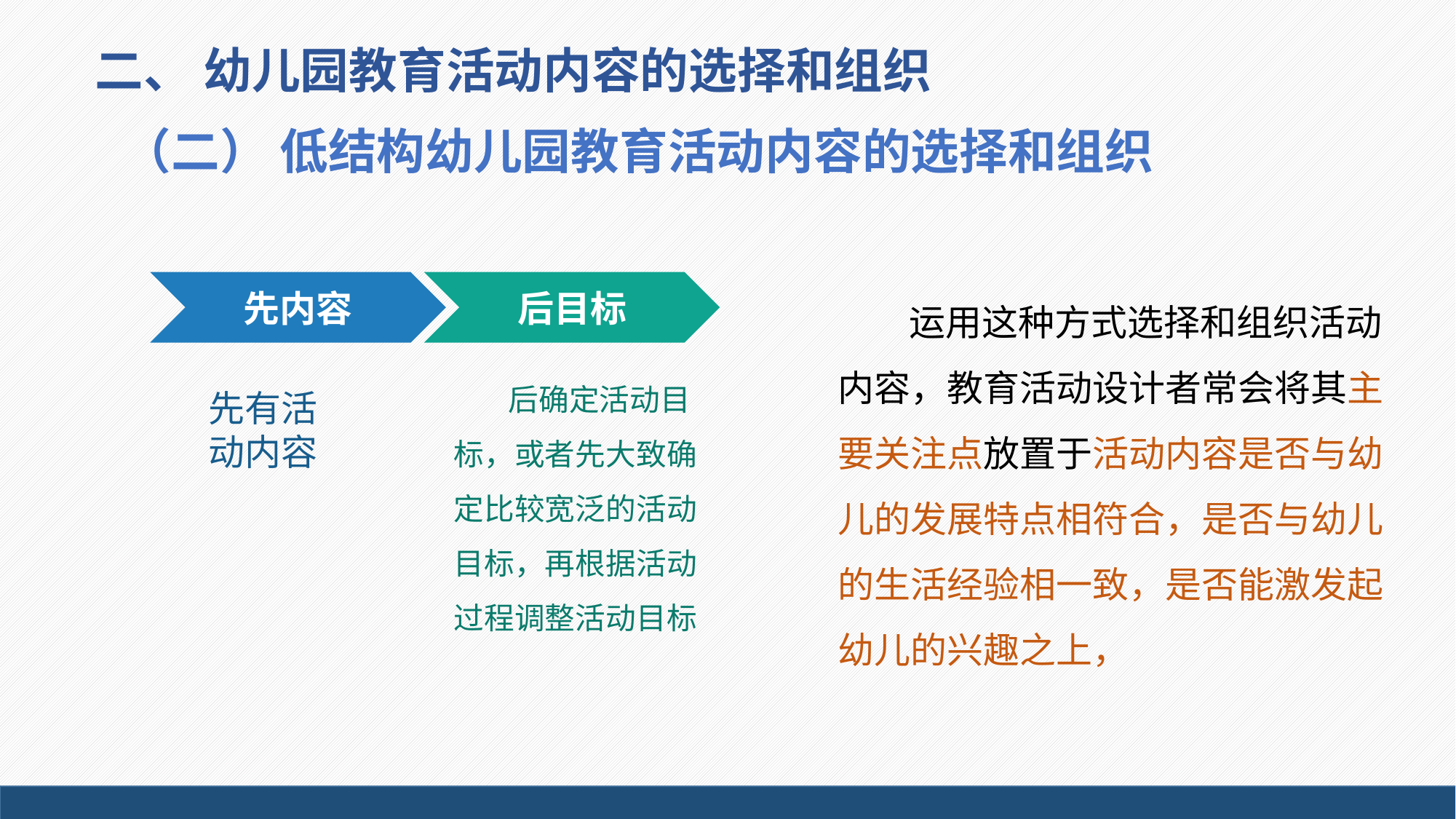

# 二、 幼儿园教育活动内容的选择和组织
（二） 低结构幼儿园教育活动内容的选择和组织
后目标
先内容
 运用这种方式选择和组织活动内容，教育活动设计者常会将其主要关注点放置于活动内容是否与幼儿的发展特点相符合，是否与幼儿的生活经验相一致，是否能激发起幼儿的兴趣之上，
后确定活动目标，或者先大致确定比较宽泛的活动目标，再根据活动过程调整活动目标
先有活动内容